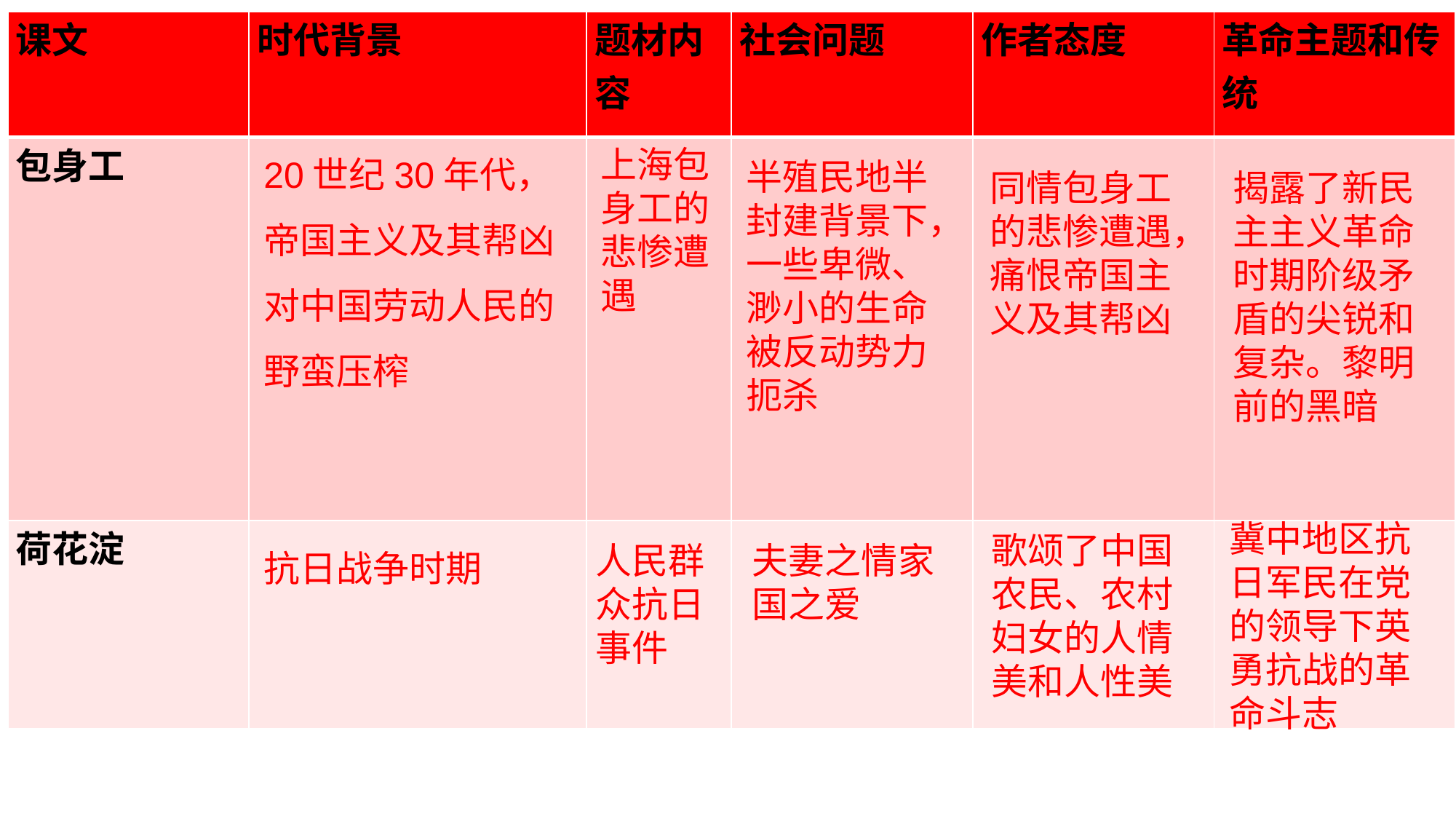

| 课文 | 时代背景 | 题材内容 | 社会问题 | 作者态度 | 革命主题和传统 |
| --- | --- | --- | --- | --- | --- |
| 包身工 |  |  |  |  |  |
| 荷花淀 |  |  |  |  |  |
20世纪30年代，帝国主义及其帮凶对中国劳动人民的野蛮压榨
上海包身工的悲惨遭遇
半殖民地半封建背景下，一些卑微、渺小的生命被反动势力扼杀
同情包身工的悲惨遭遇，痛恨帝国主义及其帮凶
揭露了新民主主义革命时期阶级矛盾的尖锐和复杂。黎明前的黑暗
冀中地区抗日军民在党的领导下英勇抗战的革命斗志
抗日战争时期
歌颂了中国 农民、农村妇女的人情美和人性美
人民群众抗日事件
夫妻之情家国之爱